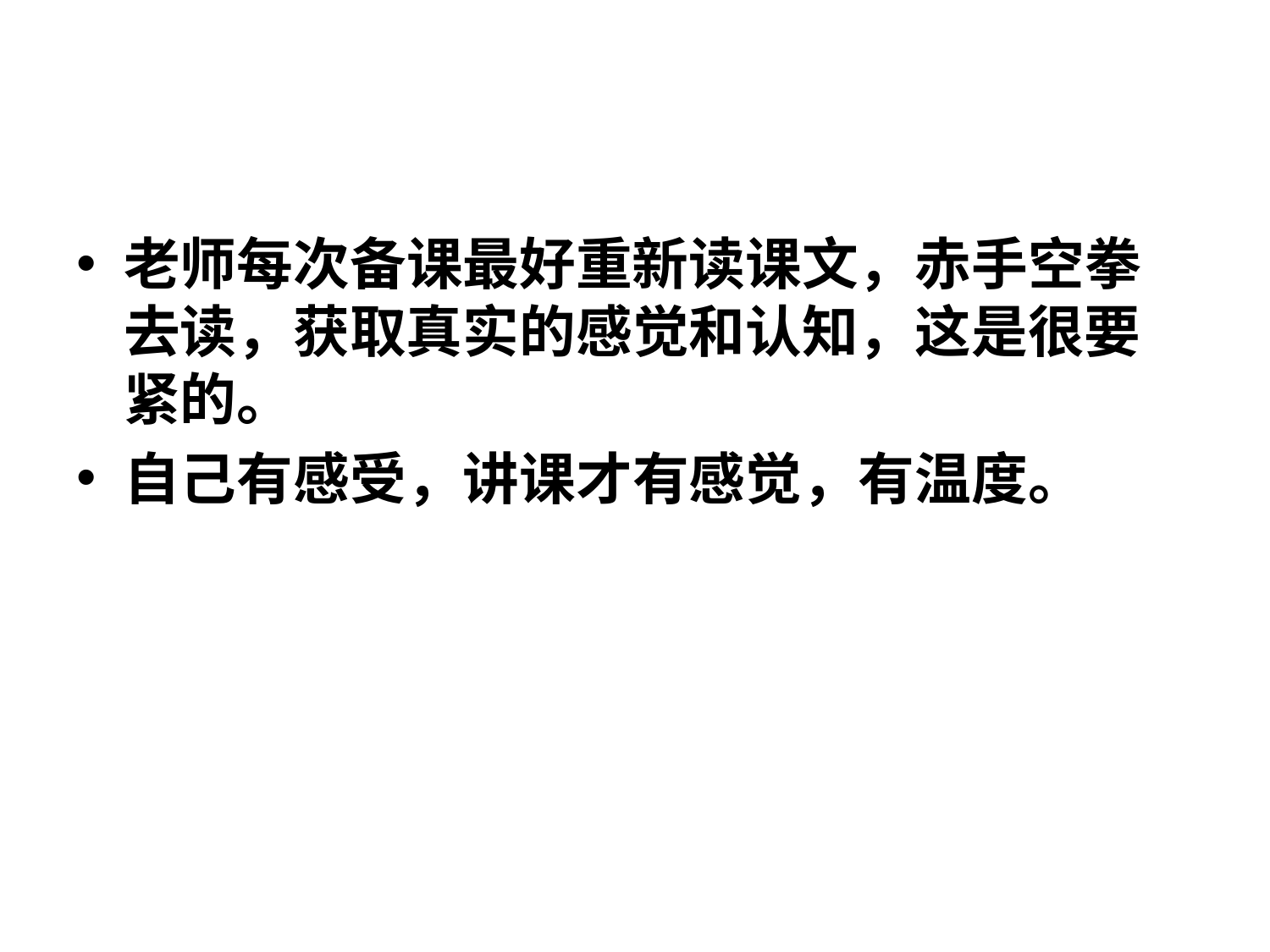

#
老师每次备课最好重新读课文，赤手空拳去读，获取真实的感觉和认知，这是很要紧的。
自己有感受，讲课才有感觉，有温度。